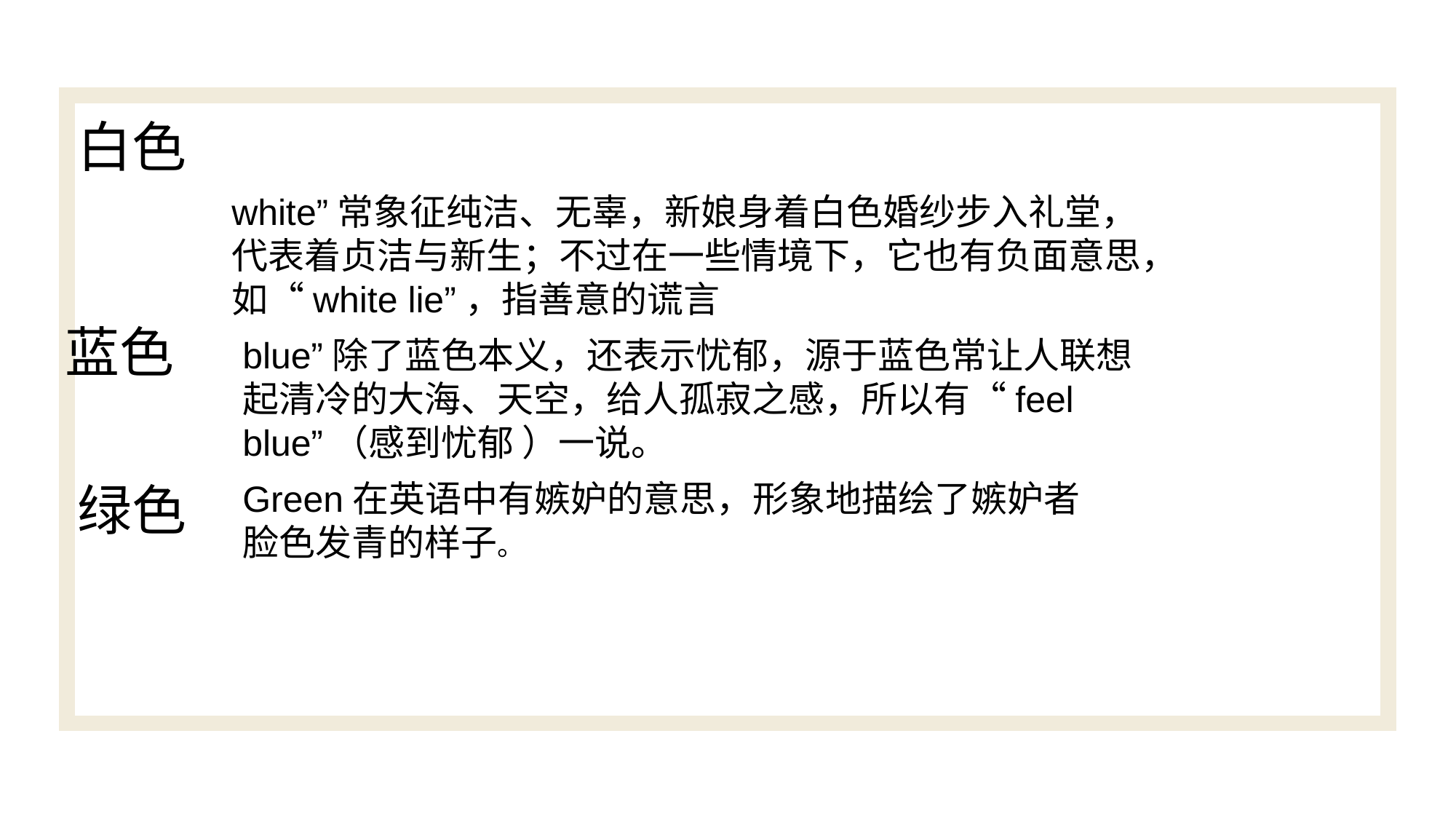

白色
white”常象征纯洁、无辜，新娘身着白色婚纱步入礼堂，代表着贞洁与新生；不过在一些情境下，它也有负面意思，如“white lie”，指善意的谎言
蓝色
blue”除了蓝色本义，还表示忧郁，源于蓝色常让人联想起清冷的大海、天空，给人孤寂之感，所以有“feel blue”（感到忧郁 ）一说。
绿色
Green在英语中有嫉妒的意思，形象地描绘了嫉妒者脸色发青的样子。